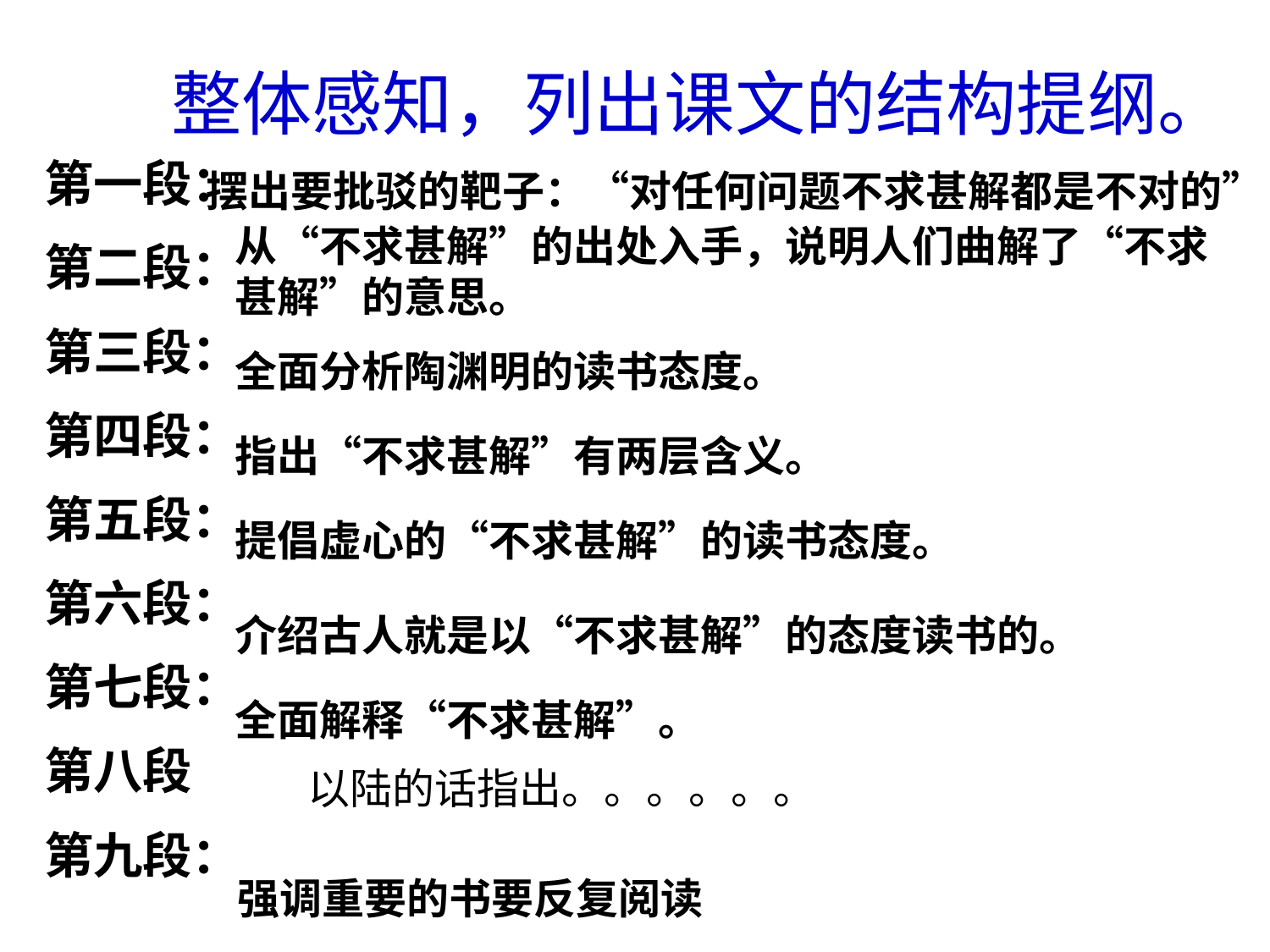

整体感知，列出课文的结构提纲。
第一段：
第二段：
第三段：
第四段：
第五段：
第六段：
第七段：
第八段
第九段：

摆出要批驳的靶子：“对任何问题不求甚解都是不对的”
从“不求甚解”的出处入手，说明人们曲解了“不求甚解”的意思。
全面分析陶渊明的读书态度。
指出“不求甚解”有两层含义。
提倡虚心的“不求甚解”的读书态度。
介绍古人就是以“不求甚解”的态度读书的。
全面解释“不求甚解”。
以陆的话指出。。。。。。
强调重要的书要反复阅读